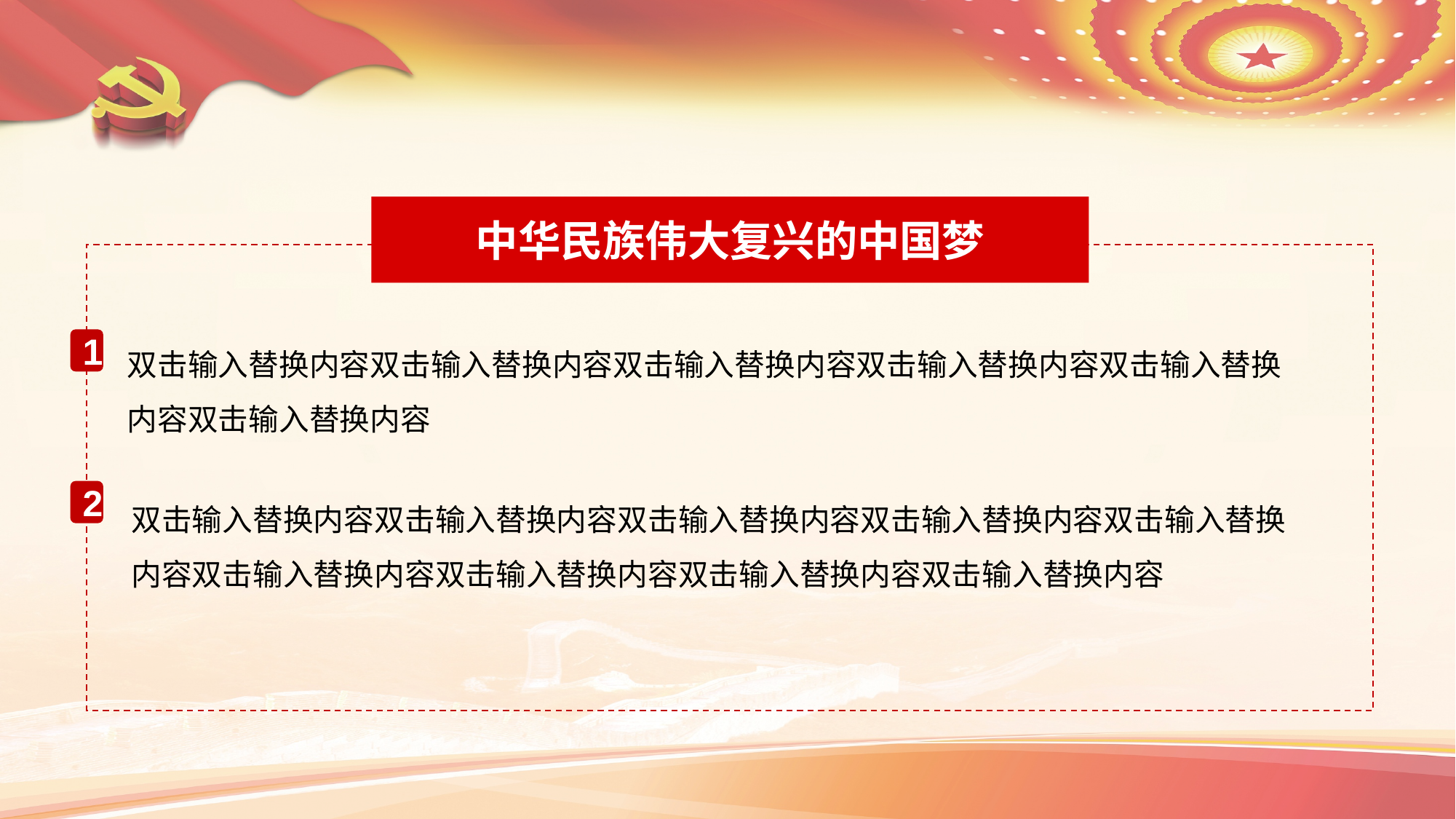

中华民族伟大复兴的中国梦

双击输入替换内容双击输入替换内容双击输入替换内容双击输入替换内容双击输入替换内容双击输入替换内容
1
双击输入替换内容双击输入替换内容双击输入替换内容双击输入替换内容双击输入替换内容双击输入替换内容双击输入替换内容双击输入替换内容双击输入替换内容
2